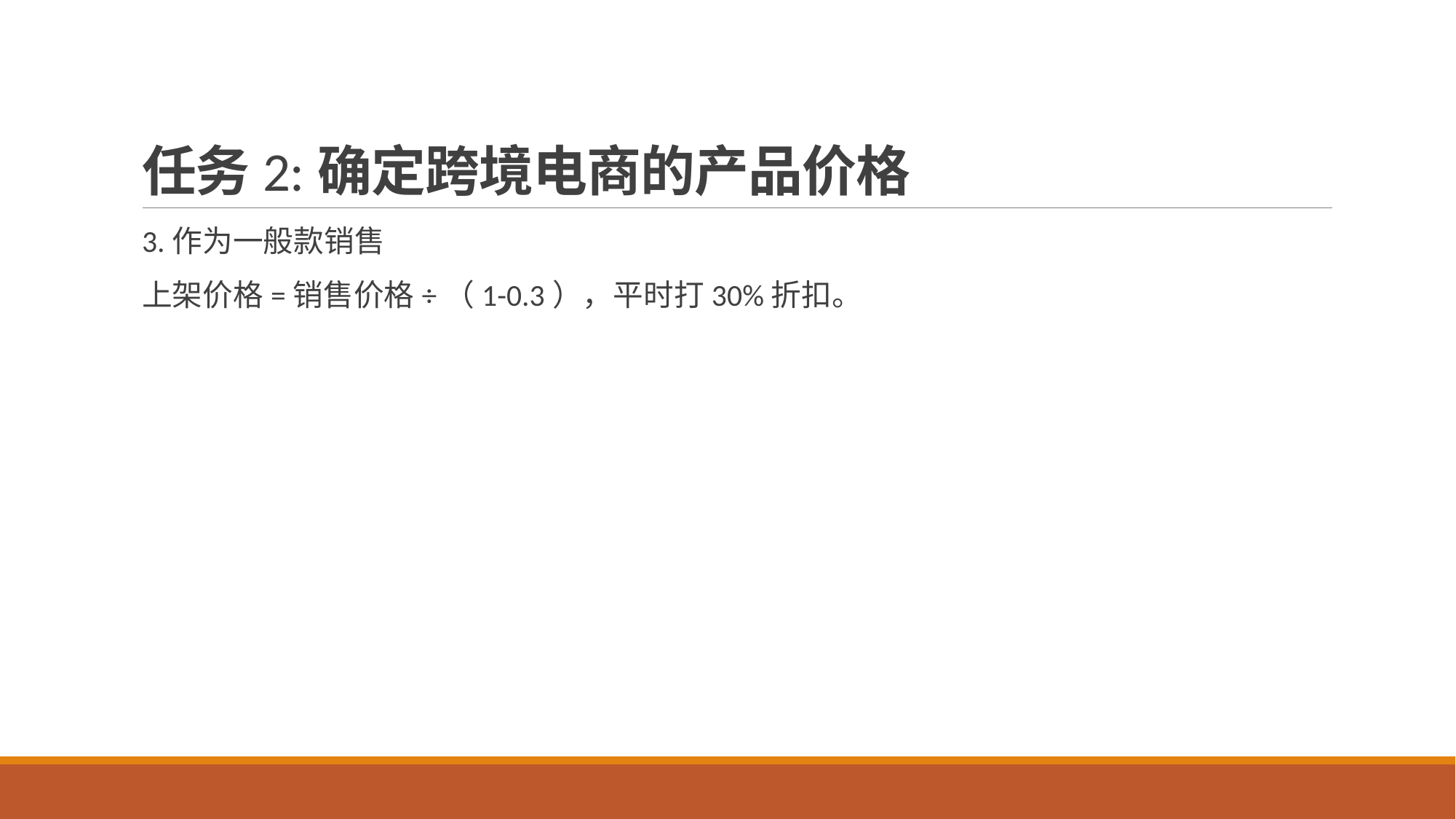

# 任务2:确定跨境电商的产品价格
3.作为一般款销售
上架价格=销售价格÷（1-0.3），平时打30%折扣。